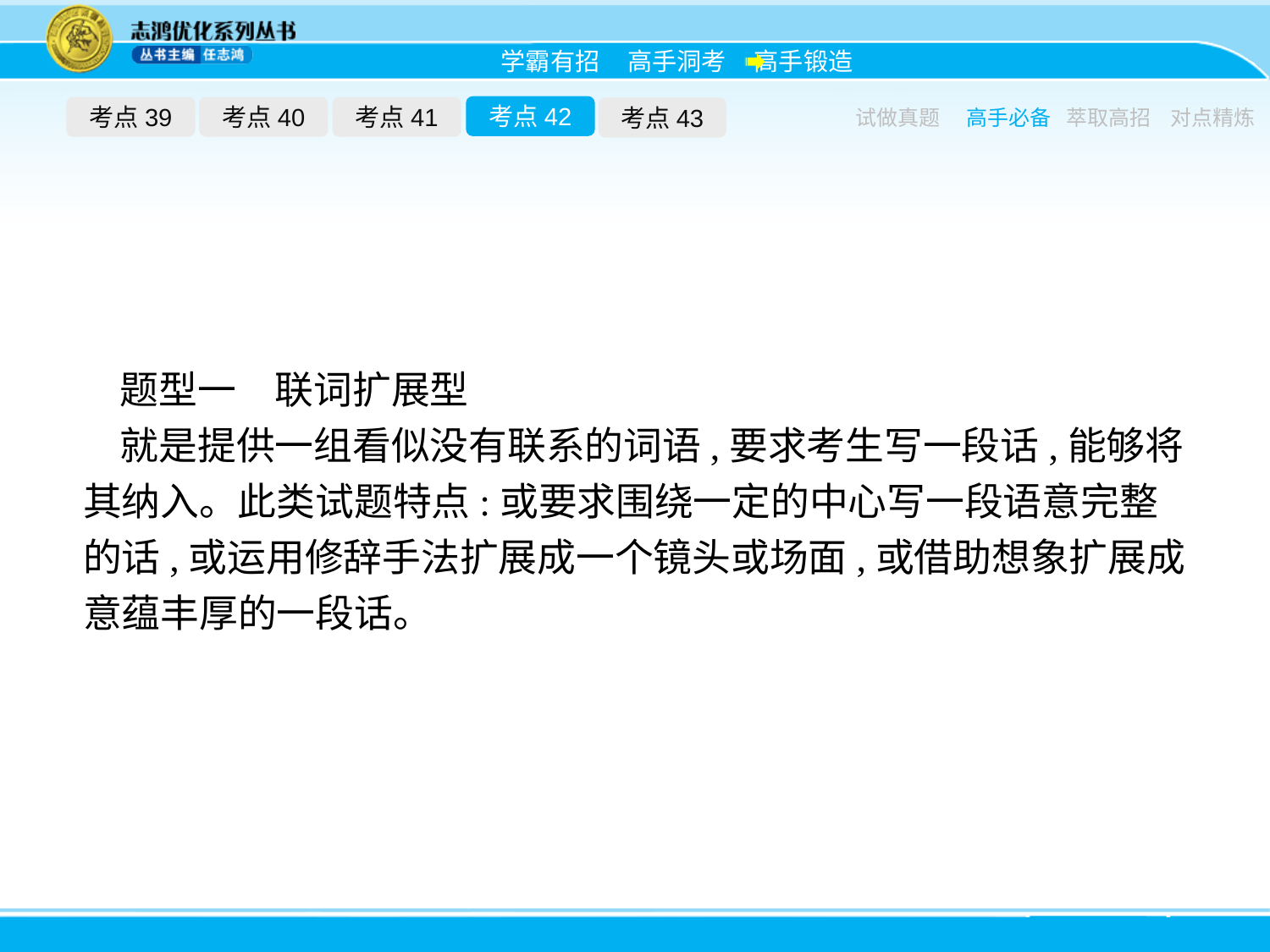

考点42
考点39
考点40
考点41
考点43
试做真题
高手必备
萃取高招
对点精炼
题型一　联词扩展型
就是提供一组看似没有联系的词语,要求考生写一段话,能够将其纳入。此类试题特点:或要求围绕一定的中心写一段语意完整的话,或运用修辞手法扩展成一个镜头或场面,或借助想象扩展成意蕴丰厚的一段话。